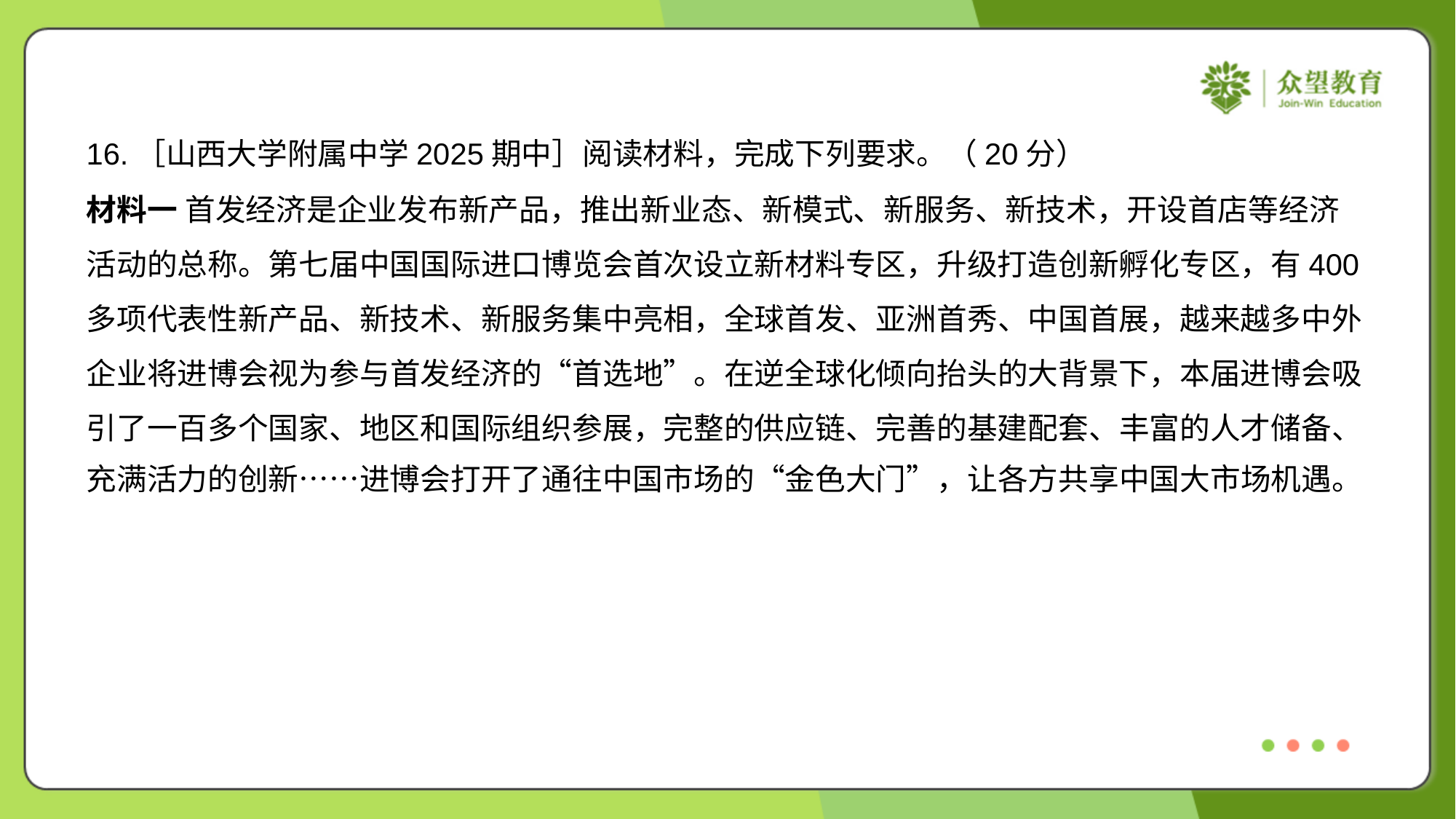

16.［山西大学附属中学2025期中］阅读材料，完成下列要求。（20分）
材料一 首发经济是企业发布新产品，推出新业态、新模式、新服务、新技术，开设首店等经济
活动的总称。第七届中国国际进口博览会首次设立新材料专区，升级打造创新孵化专区，有400
多项代表性新产品、新技术、新服务集中亮相，全球首发、亚洲首秀、中国首展，越来越多中外
企业将进博会视为参与首发经济的“首选地”。在逆全球化倾向抬头的大背景下，本届进博会吸
引了一百多个国家、地区和国际组织参展，完整的供应链、完善的基建配套、丰富的人才储备、
充满活力的创新……进博会打开了通往中国市场的“金色大门”，让各方共享中国大市场机遇。